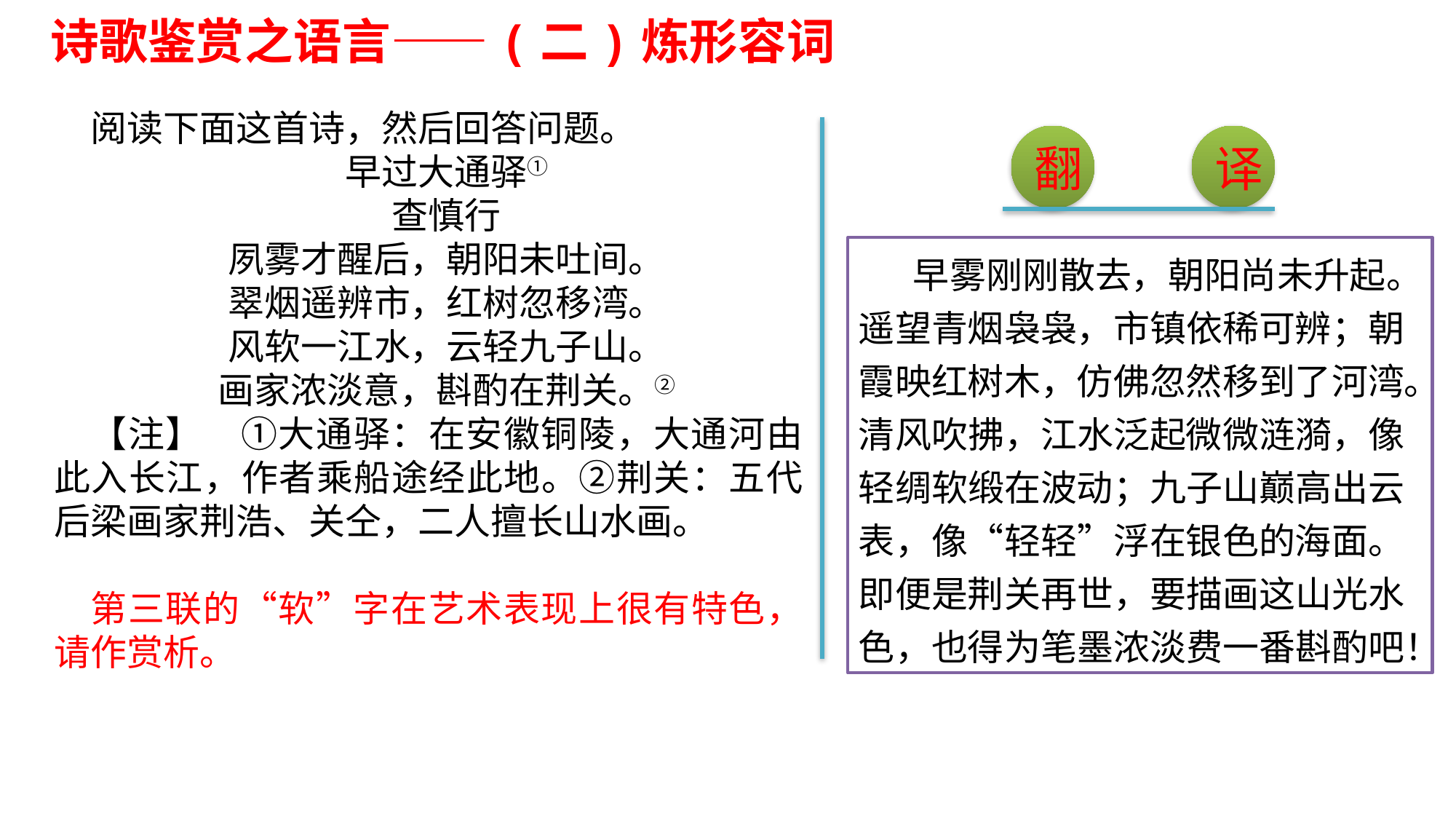

诗歌鉴赏之语言——(二)炼形容词
阅读下面这首诗，然后回答问题。
早过大通驿①
查慎行
夙雾才醒后，朝阳未吐间。
翠烟遥辨市，红树忽移湾。
风软一江水，云轻九子山。
画家浓淡意，斟酌在荆关。②
【注】　①大通驿：在安徽铜陵，大通河由此入长江，作者乘船途经此地。②荆关：五代后梁画家荆浩、关仝，二人擅长山水画。

第三联的“软”字在艺术表现上很有特色，请作赏析。
翻
译
早雾刚刚散去，朝阳尚未升起。遥望青烟袅袅，市镇依稀可辨；朝霞映红树木，仿佛忽然移到了河湾。清风吹拂，江水泛起微微涟漪，像轻绸软缎在波动；九子山巅高出云表，像“轻轻”浮在银色的海面。即便是荆关再世，要描画这山光水色，也得为笔墨浓淡费一番斟酌吧！